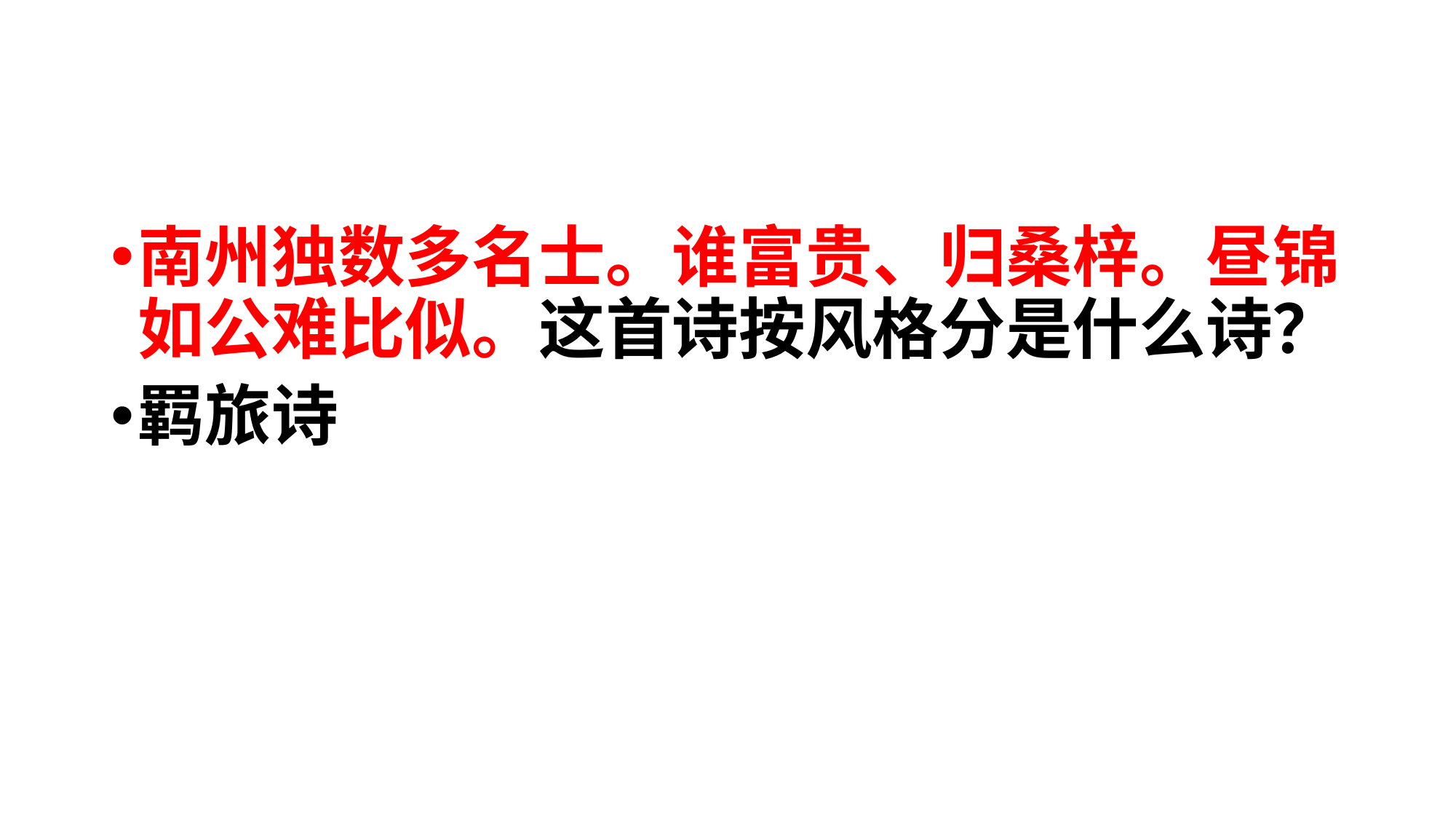

#
南州独数多名士。谁富贵、归桑梓。昼锦如公难比似。这首诗按风格分是什么诗？
羁旅诗